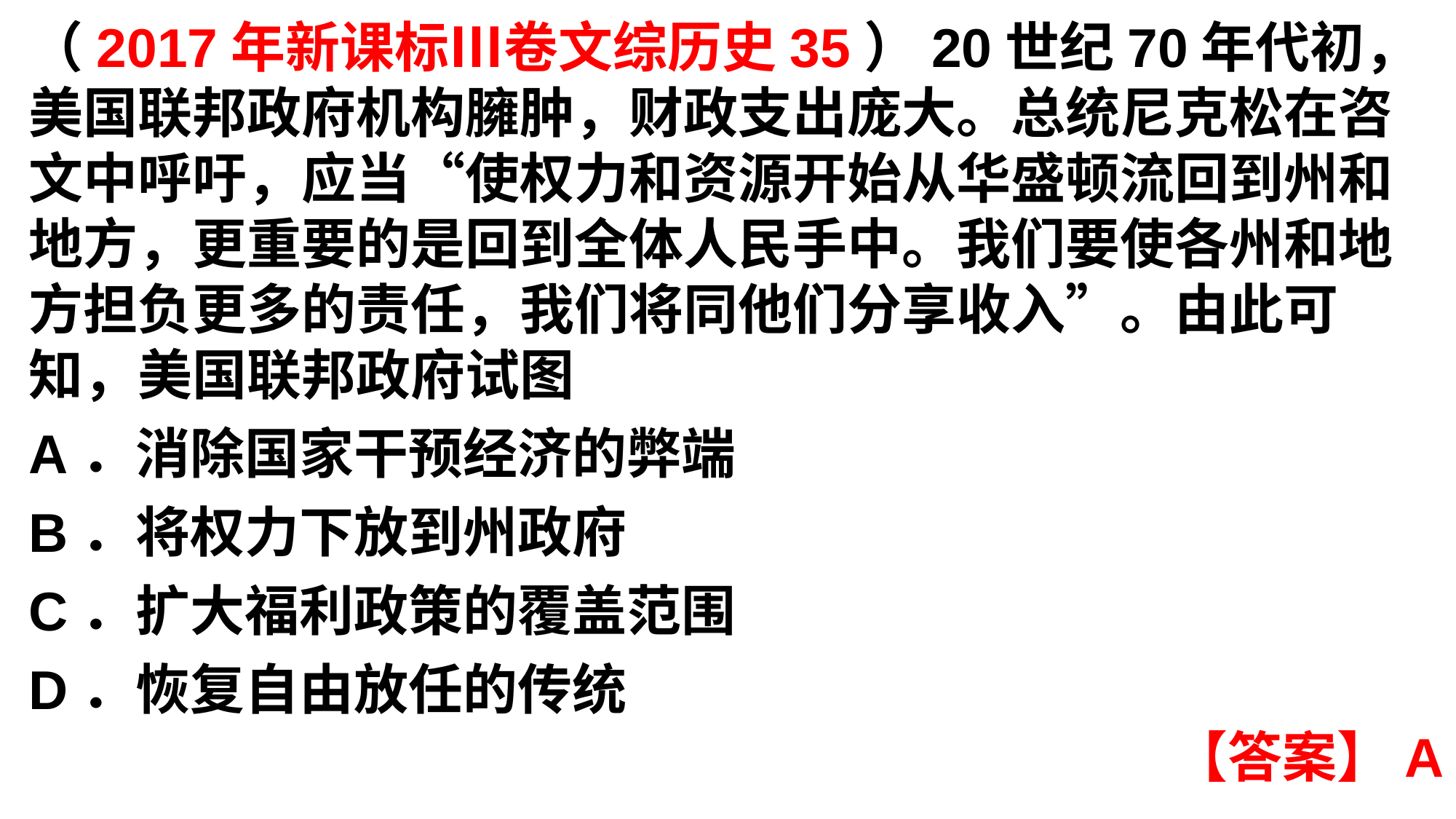

（2017年新课标Ⅲ卷文综历史35）20世纪70年代初，美国联邦政府机构臃肿，财政支出庞大。总统尼克松在咨文中呼吁，应当“使权力和资源开始从华盛顿流回到州和地方，更重要的是回到全体人民手中。我们要使各州和地方担负更多的责任，我们将同他们分享收入”。由此可知，美国联邦政府试图A．消除国家干预经济的弊端
B．将权力下放到州政府C．扩大福利政策的覆盖范围
D．恢复自由放任的传统
【答案】A